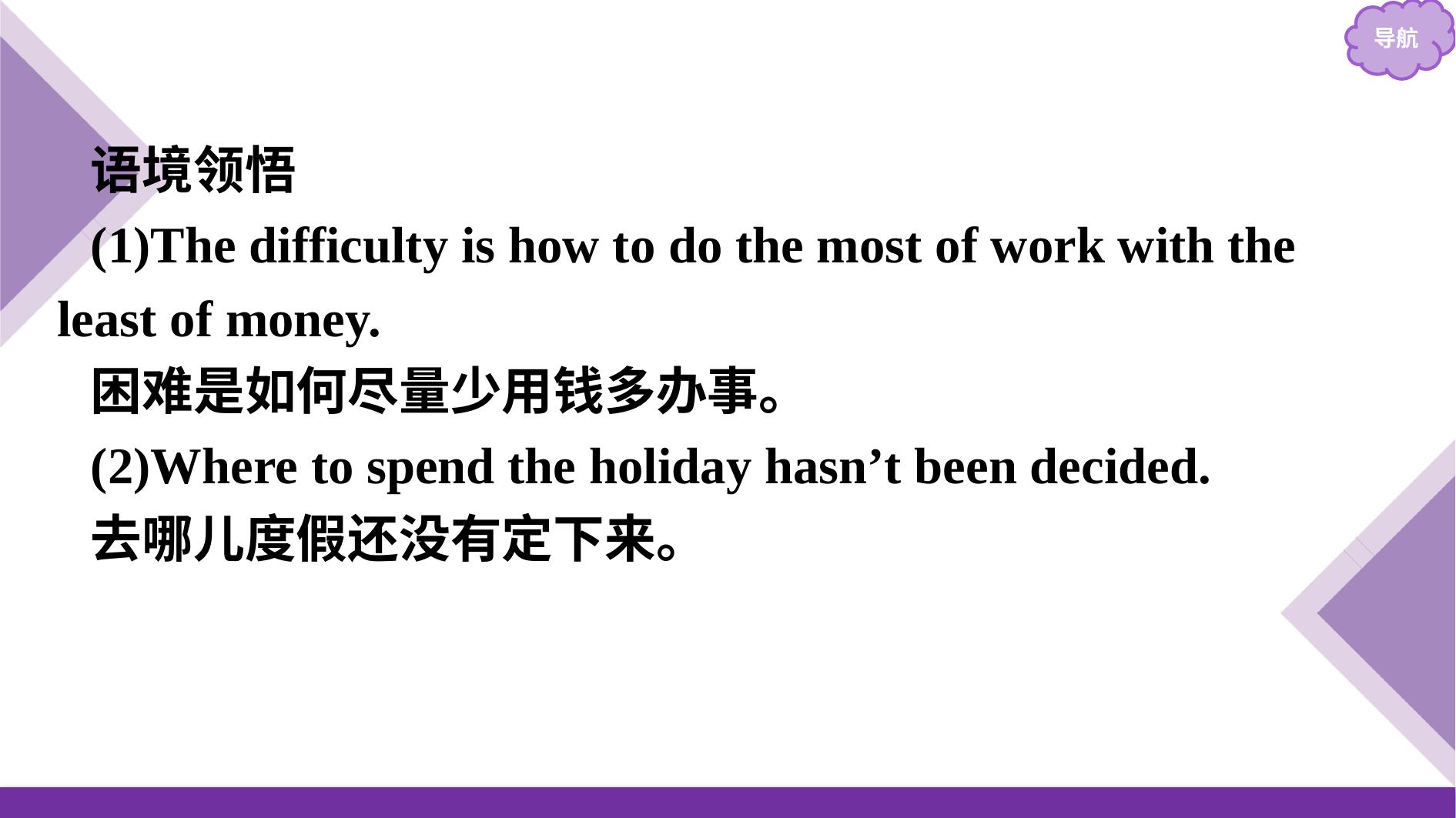

语境领悟
(1)The difficulty is how to do the most of work with the least of money.
困难是如何尽量少用钱多办事。
(2)Where to spend the holiday hasn’t been decided.
去哪儿度假还没有定下来。